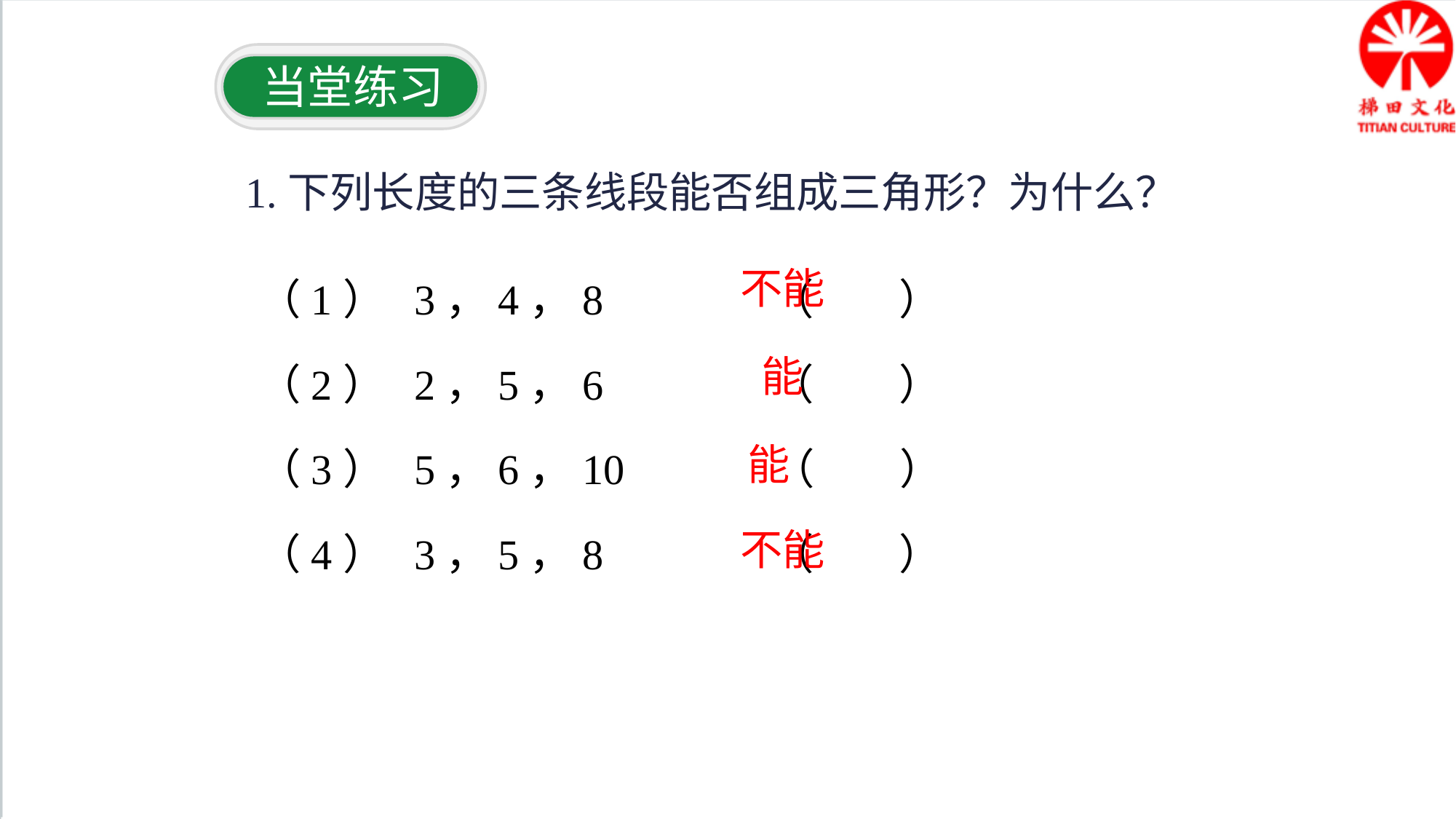

当堂练习
1.下列长度的三条线段能否组成三角形？为什么？
（1）  3，4，8               （         ）
（2）  2，5，6               （         ）
（3）  5，6，10             （         ）
（4）  3，5，8               （         ）
不能
能
能
不能